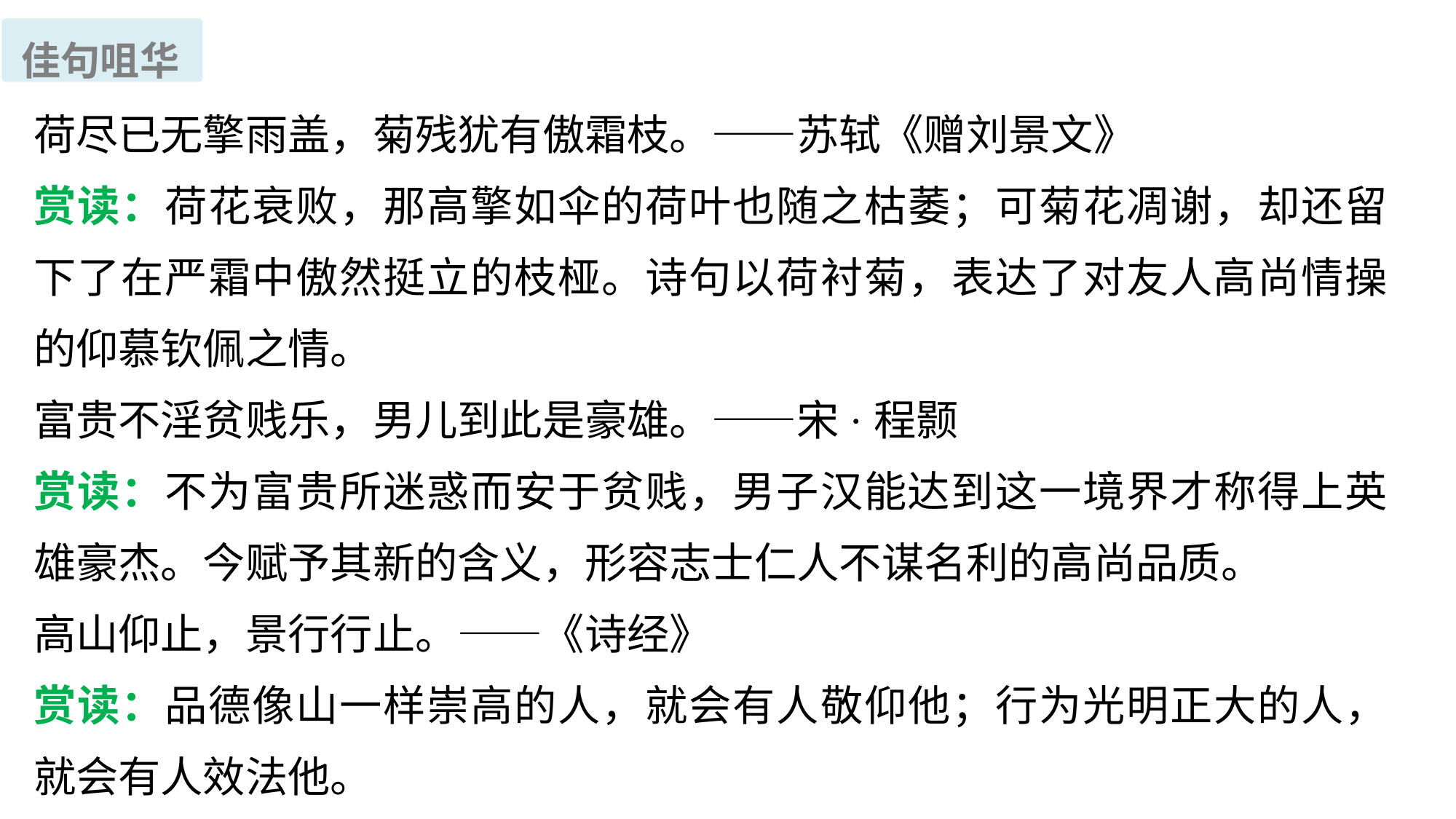

佳句咀华

荷尽已无擎雨盖，菊残犹有傲霜枝。——苏轼《赠刘景文》
赏读：荷花衰败，那高擎如伞的荷叶也随之枯萎；可菊花凋谢，却还留下了在严霜中傲然挺立的枝桠。诗句以荷衬菊，表达了对友人高尚情操的仰慕钦佩之情。
富贵不淫贫贱乐，男儿到此是豪雄。——宋·程颢
赏读：不为富贵所迷惑而安于贫贱，男子汉能达到这一境界才称得上英雄豪杰。今赋予其新的含义，形容志士仁人不谋名利的高尚品质。
高山仰止，景行行止。——《诗经》
赏读：品德像山一样崇高的人，就会有人敬仰他；行为光明正大的人，就会有人效法他。